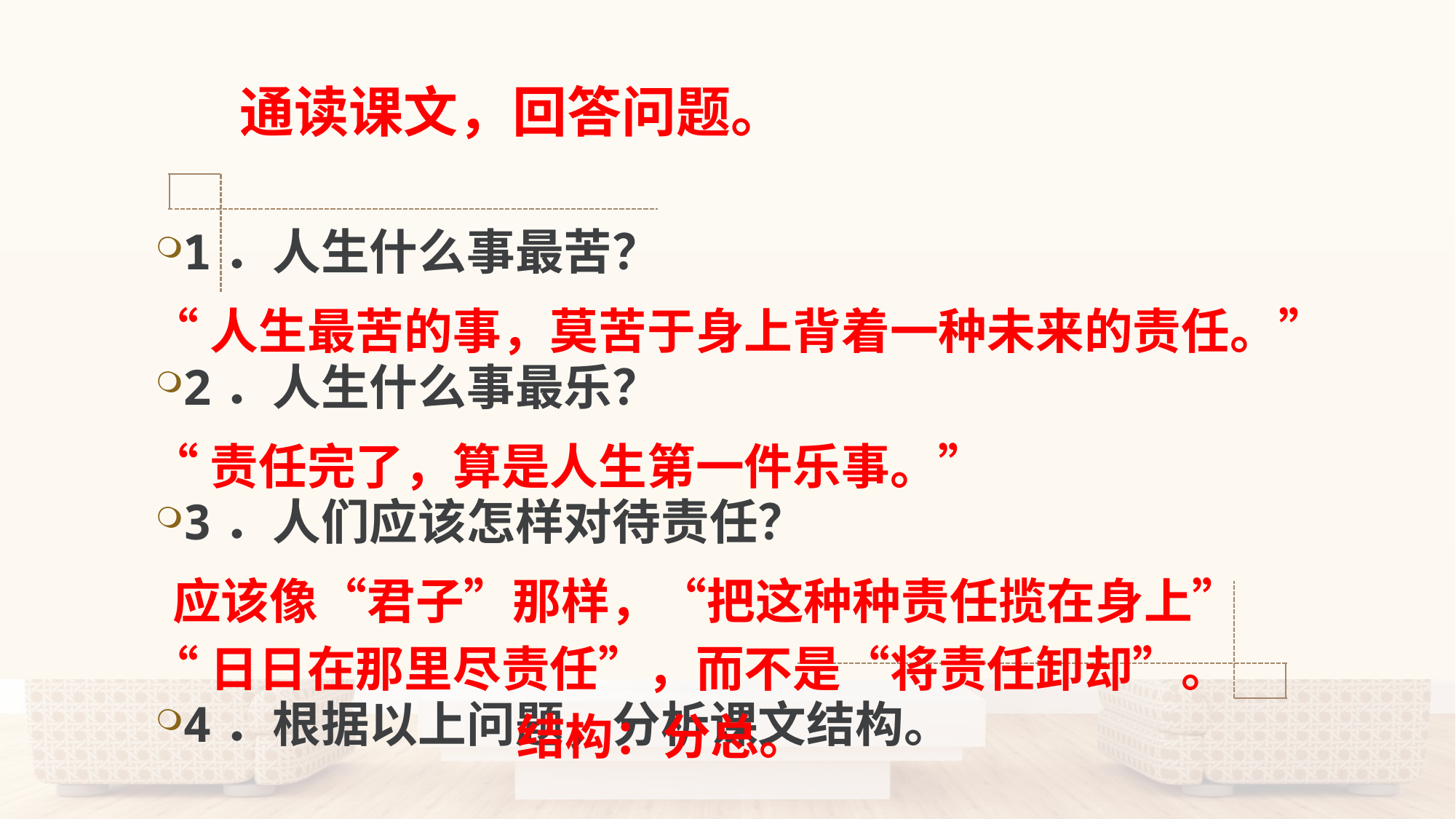

# 通读课文，回答问题。

1．人生什么事最苦？

2．人生什么事最乐？

3．人们应该怎样对待责任？

4．根据以上问题，分析课文结构。

“人生最苦的事，莫苦于身上背着一种未来的责任。”

“责任完了，算是人生第一件乐事。”

 应该像“君子”那样，“把这种种责任揽在身上”
“日日在那里尽责任”，而不是“将责任卸却”。
                                结构：分总。